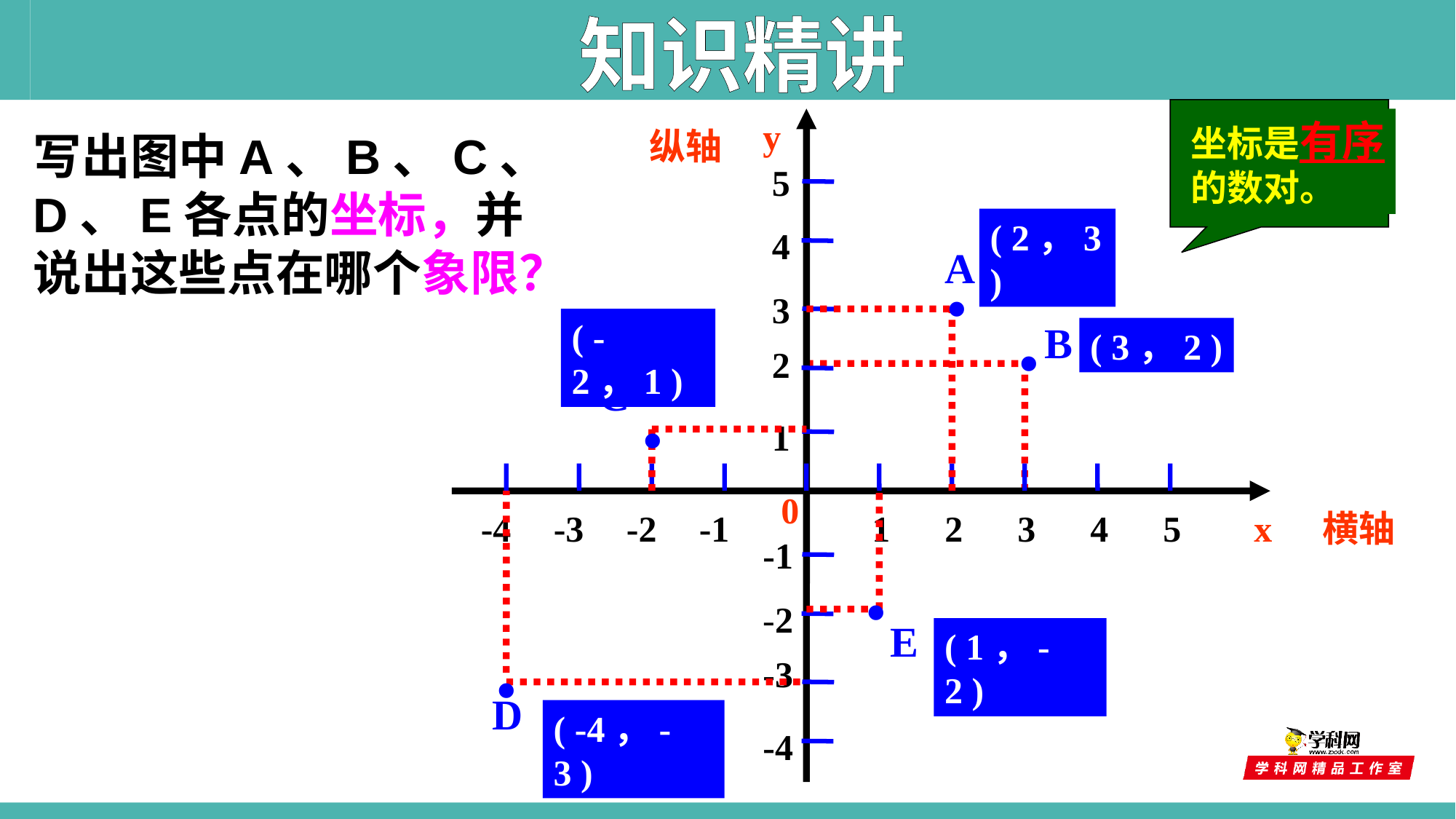

知识精讲

坐标是有序
的数对。
y
纵轴

5

4
3

2
1

-1

-2
-3

-4
写出图中A、B、C、D、E各点的坐标，并说出这些点在哪个象限？
( 2，3 )
A
·
·
( -2，1 )

B
( 3，2 )
C

·

-4
-3
-2
-1
1
2
3
4
5
0

x
横轴
·

E
( 1，- 2 )
·
D

( -4，- 3 )